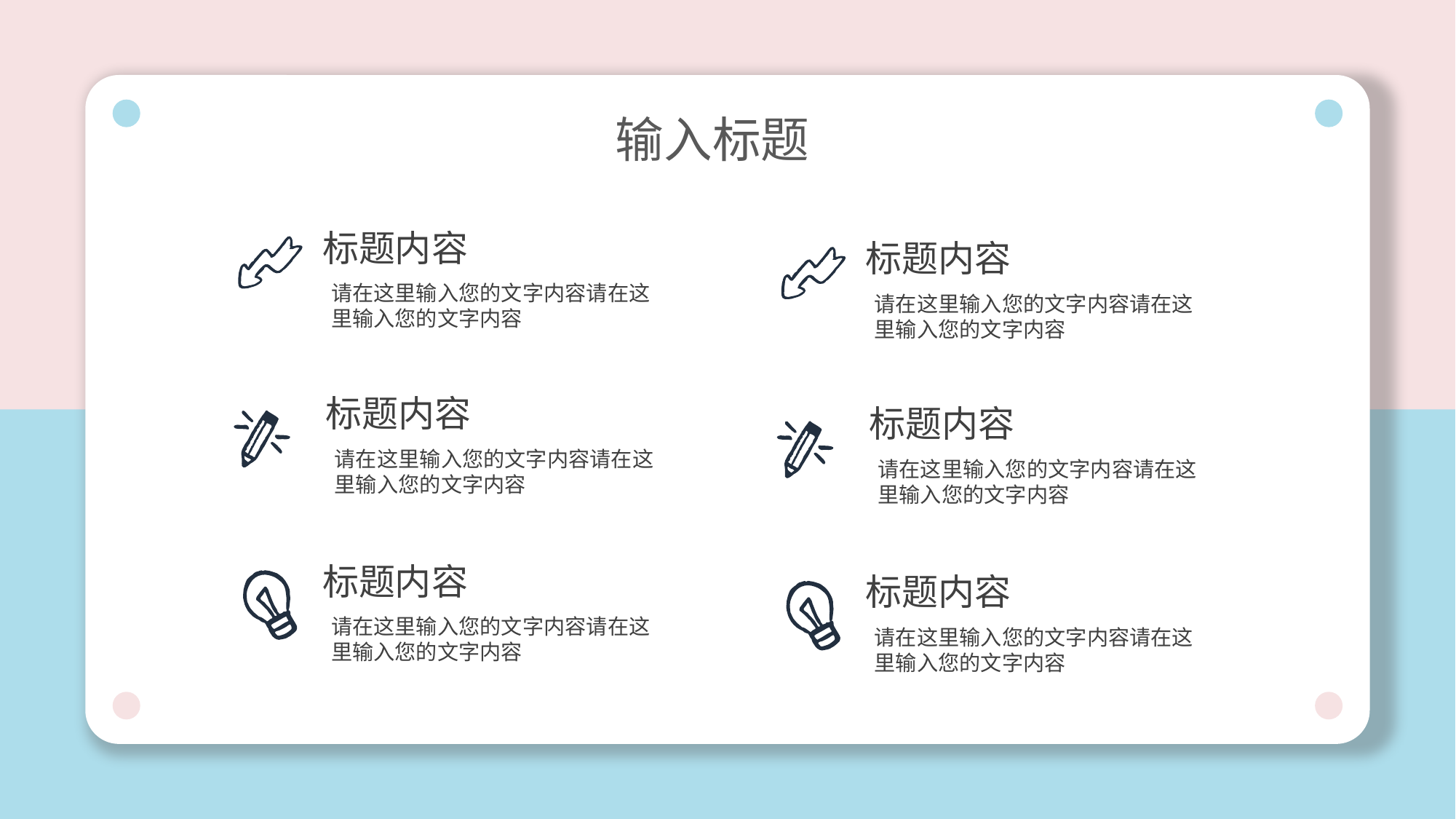

输入标题
标题内容
请在这里输入您的文字内容请在这里输入您的文字内容
标题内容
请在这里输入您的文字内容请在这里输入您的文字内容

标题内容
请在这里输入您的文字内容请在这里输入您的文字内容
标题内容
请在这里输入您的文字内容请在这里输入您的文字内容

标题内容
请在这里输入您的文字内容请在这里输入您的文字内容
标题内容
请在这里输入您的文字内容请在这里输入您的文字内容